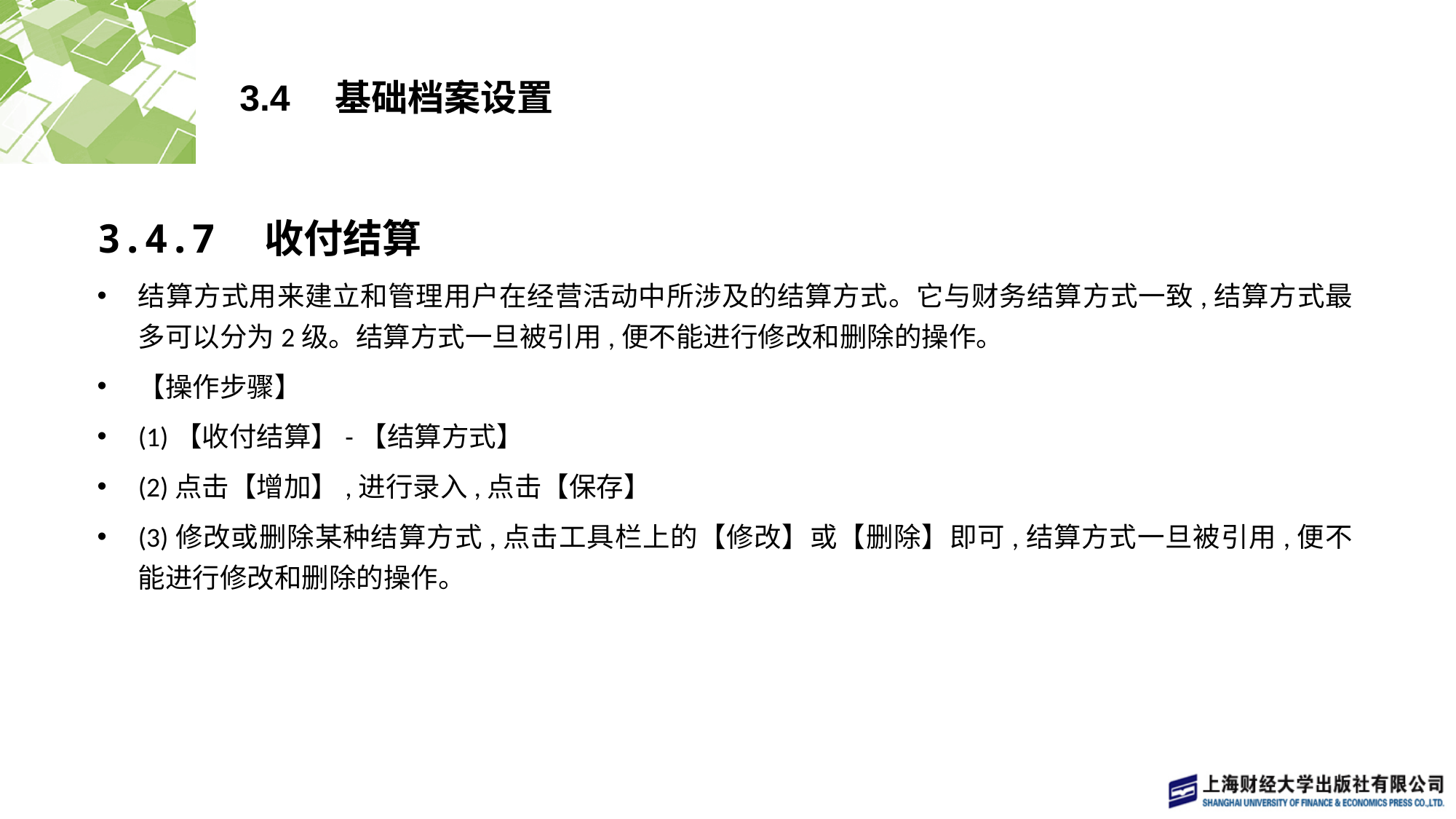

# 3.4　基础档案设置
3.4.7　收付结算
结算方式用来建立和管理用户在经营活动中所涉及的结算方式。它与财务结算方式一致,结算方式最多可以分为2级。结算方式一旦被引用,便不能进行修改和删除的操作。
【操作步骤】
(1)【收付结算】-【结算方式】
(2)点击【增加】,进行录入,点击【保存】
(3)修改或删除某种结算方式,点击工具栏上的【修改】或【删除】即可,结算方式一旦被引用,便不能进行修改和删除的操作。